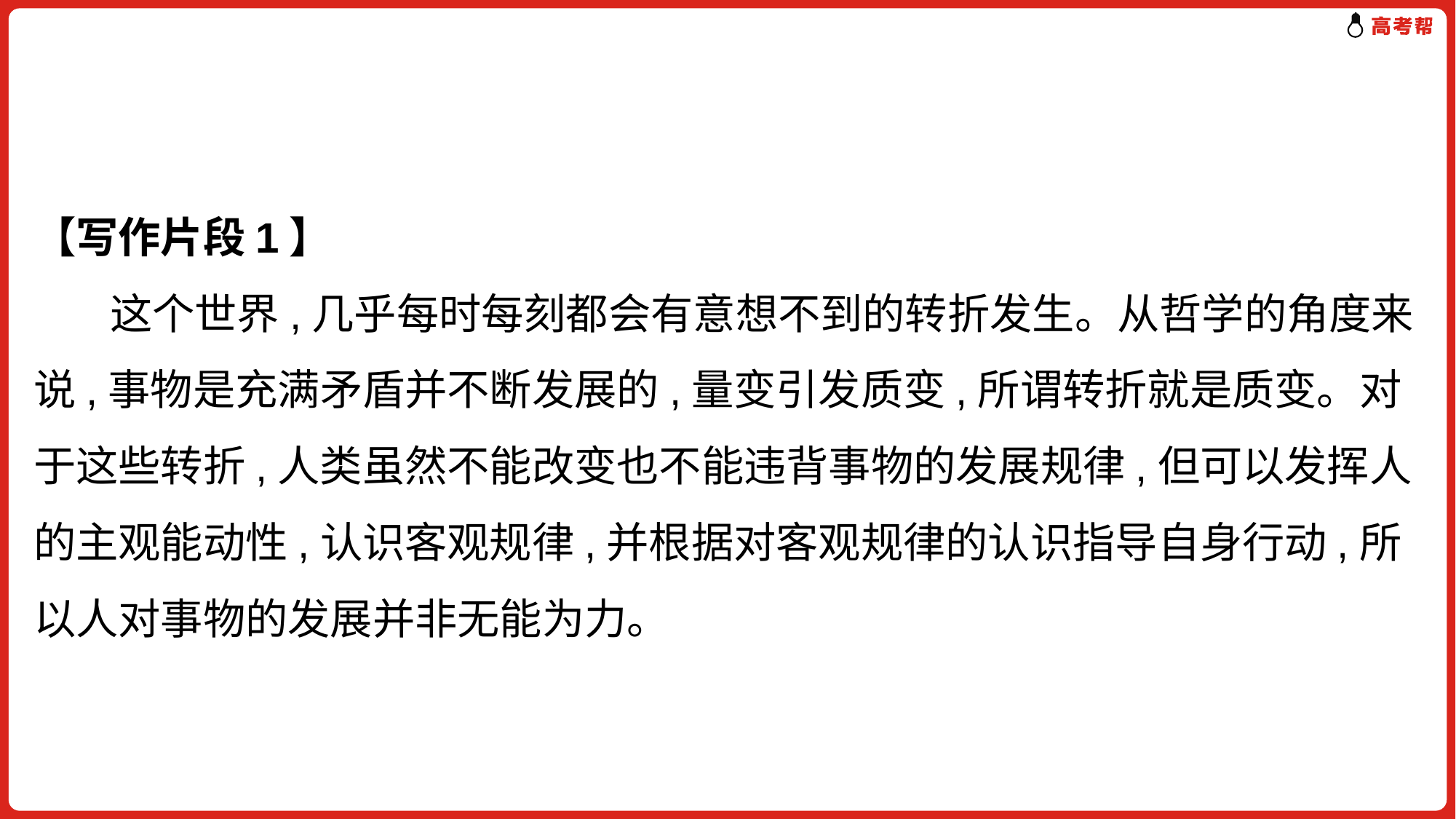

【写作片段1】
       这个世界,几乎每时每刻都会有意想不到的转折发生。从哲学的角度来说,事物是充满矛盾并不断发展的,量变引发质变,所谓转折就是质变。对于这些转折,人类虽然不能改变也不能违背事物的发展规律,但可以发挥人的主观能动性,认识客观规律,并根据对客观规律的认识指导自身行动,所以人对事物的发展并非无能为力。